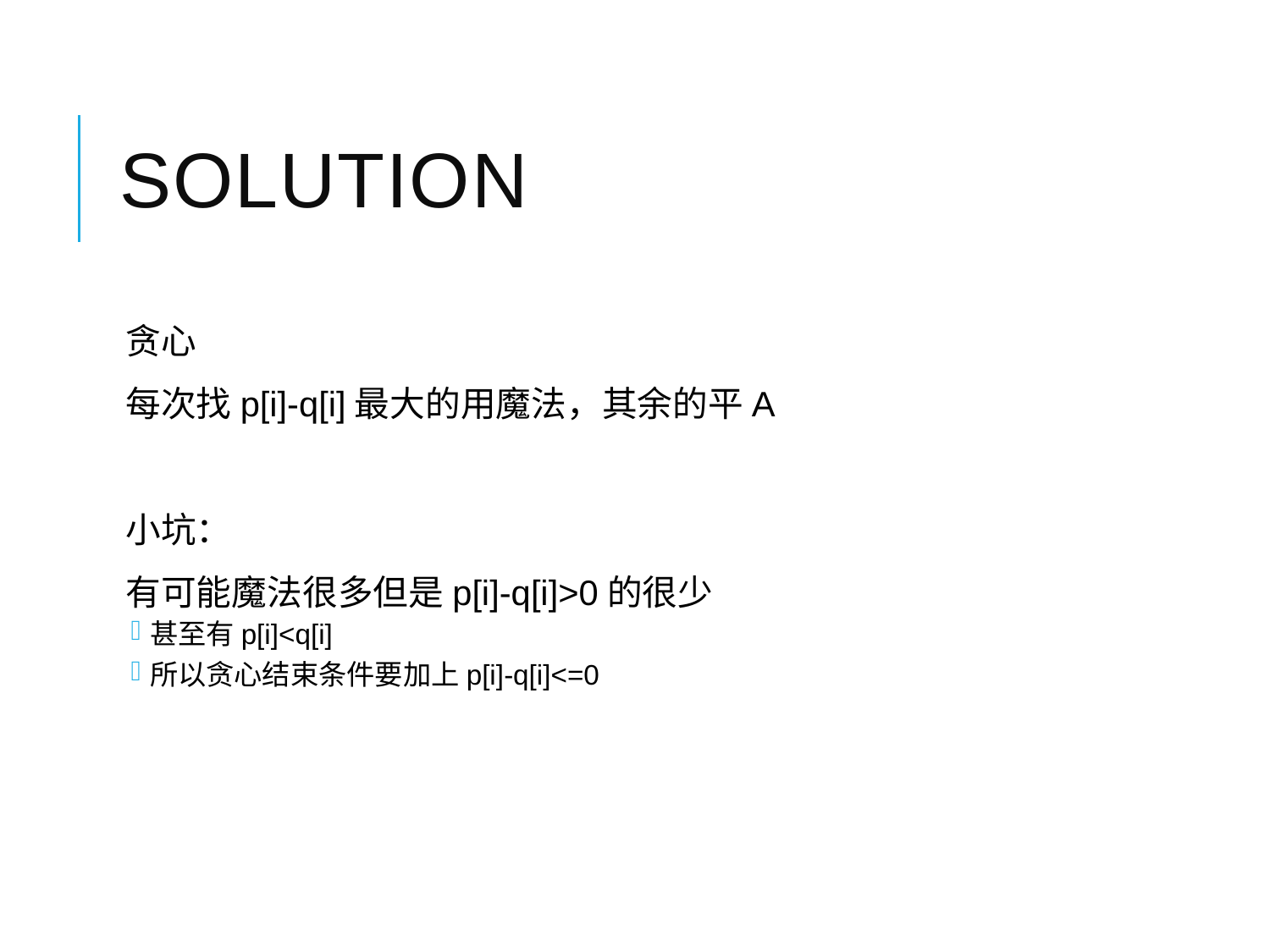

# solution
贪心
每次找p[i]-q[i]最大的用魔法，其余的平A

小坑：
有可能魔法很多但是p[i]-q[i]>0的很少
甚至有p[i]<q[i]
所以贪心结束条件要加上p[i]-q[i]<=0